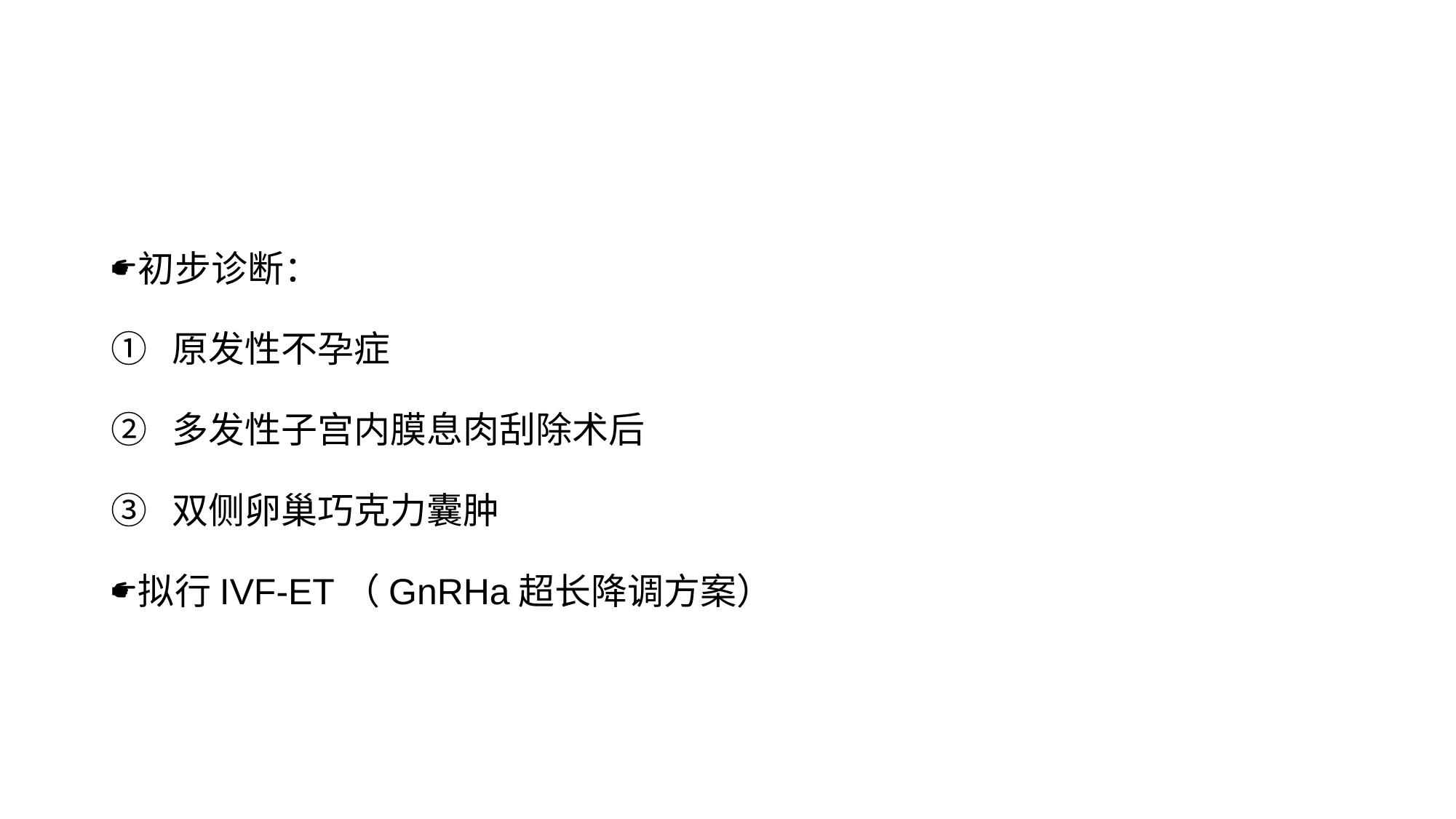

#
初步诊断：
原发性不孕症
多发性子宫内膜息肉刮除术后
双侧卵巢巧克力囊肿
拟行IVF-ET（GnRHa超长降调方案）